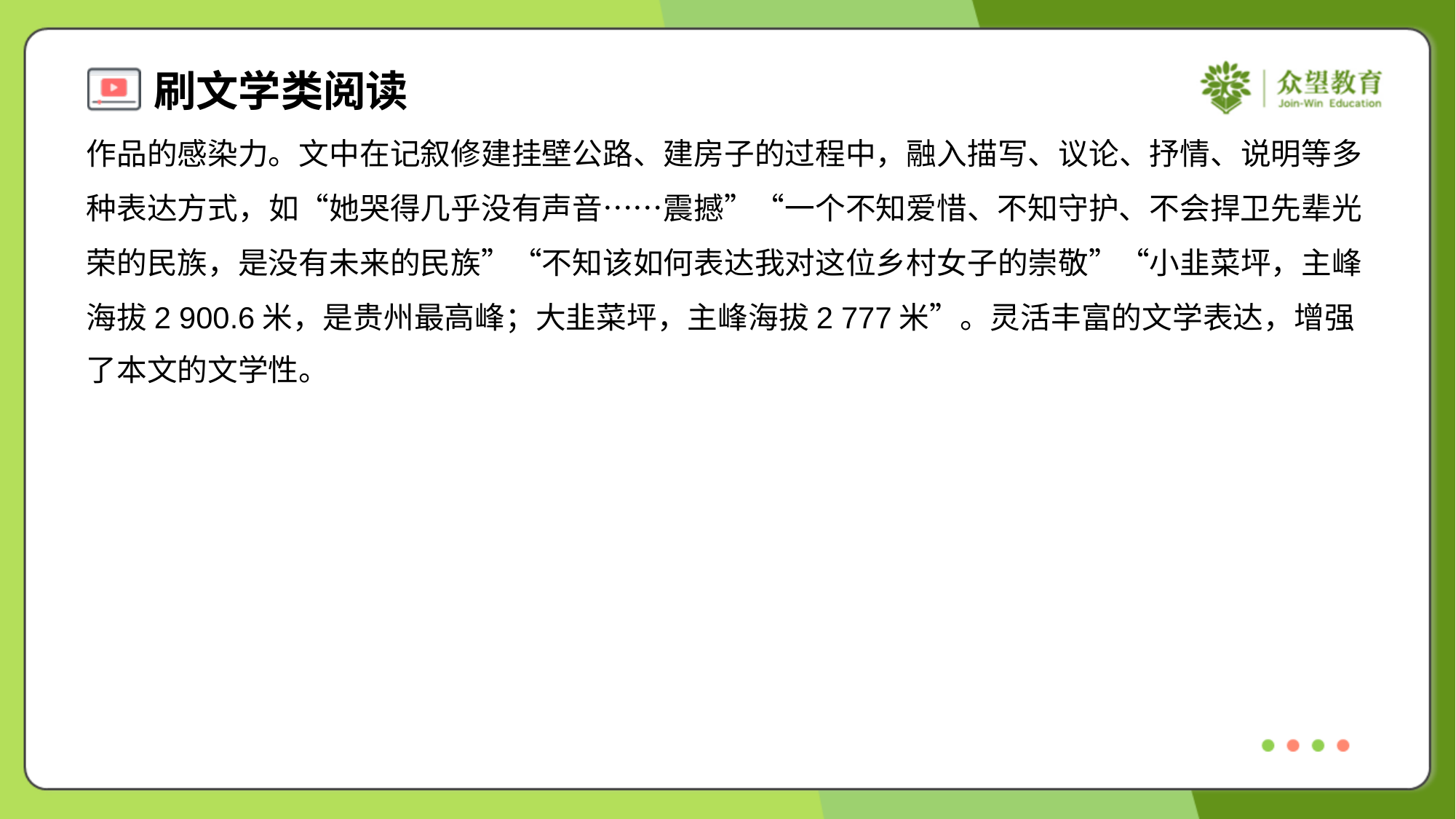

作品的感染力。文中在记叙修建挂壁公路、建房子的过程中，融入描写、议论、抒情、说明等多
种表达方式，如“她哭得几乎没有声音……震撼”“一个不知爱惜、不知守护、不会捍卫先辈光
荣的民族，是没有未来的民族”“不知该如何表达我对这位乡村女子的崇敬”“小韭菜坪，主峰
海拔2 900.6米，是贵州最高峰；大韭菜坪，主峰海拔2 777米”。灵活丰富的文学表达，增强
了本文的文学性。